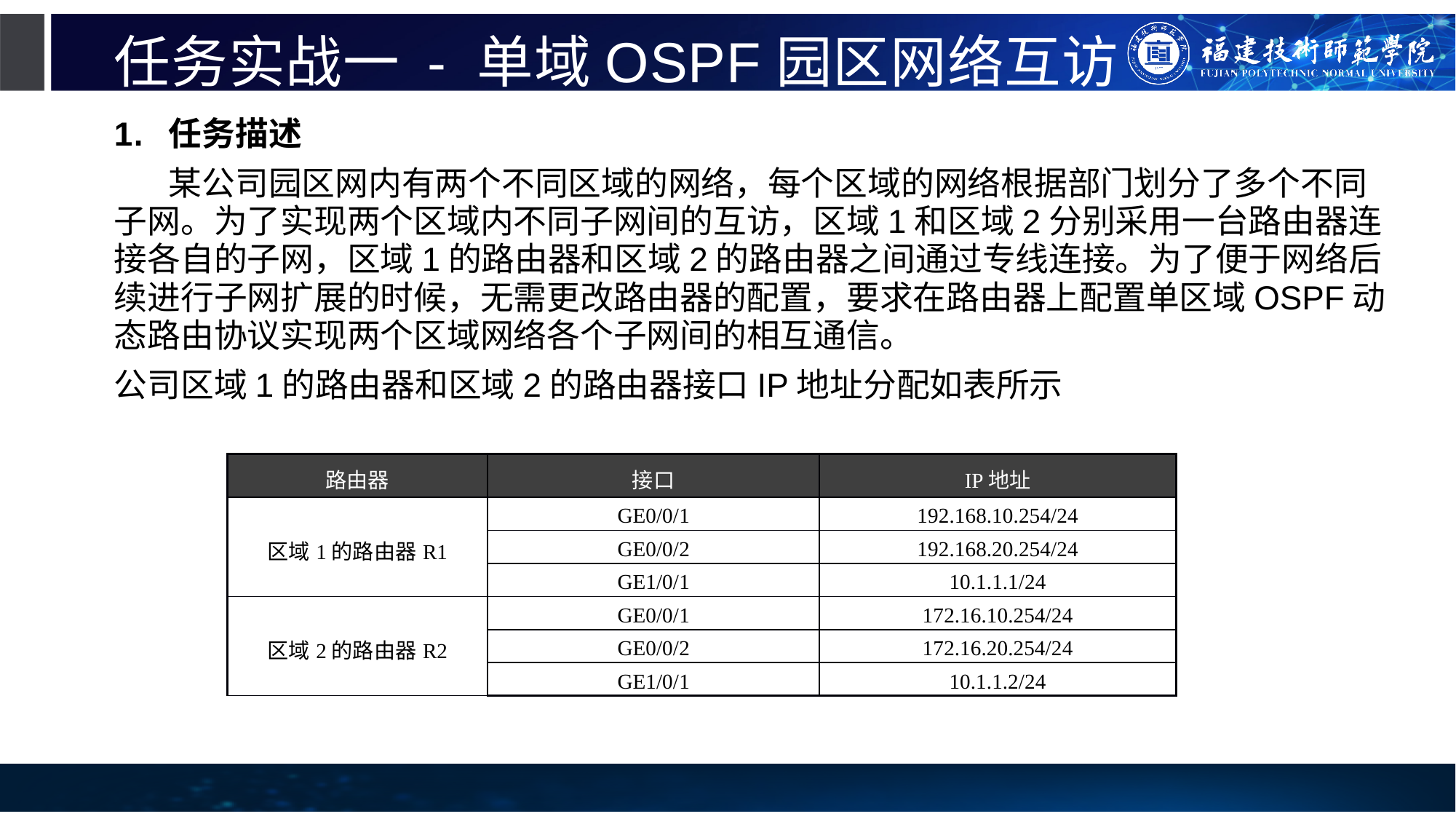

# 任务实战一 - 单域OSPF园区网络互访
任务描述
某公司园区网内有两个不同区域的网络，每个区域的网络根据部门划分了多个不同子网。为了实现两个区域内不同子网间的互访，区域1和区域2分别采用一台路由器连接各自的子网，区域1的路由器和区域2的路由器之间通过专线连接。为了便于网络后续进行子网扩展的时候，无需更改路由器的配置，要求在路由器上配置单区域OSPF动态路由协议实现两个区域网络各个子网间的相互通信。
公司区域1的路由器和区域2的路由器接口IP地址分配如表所示
| 路由器 | 接口 | IP地址 |
| --- | --- | --- |
| 区域1的路由器R1 | GE0/0/1 | 192.168.10.254/24 |
|  | GE0/0/2 | 192.168.20.254/24 |
|  | GE1/0/1 | 10.1.1.1/24 |
| 区域2的路由器R2 | GE0/0/1 | 172.16.10.254/24 |
|  | GE0/0/2 | 172.16.20.254/24 |
|  | GE1/0/1 | 10.1.1.2/24 |